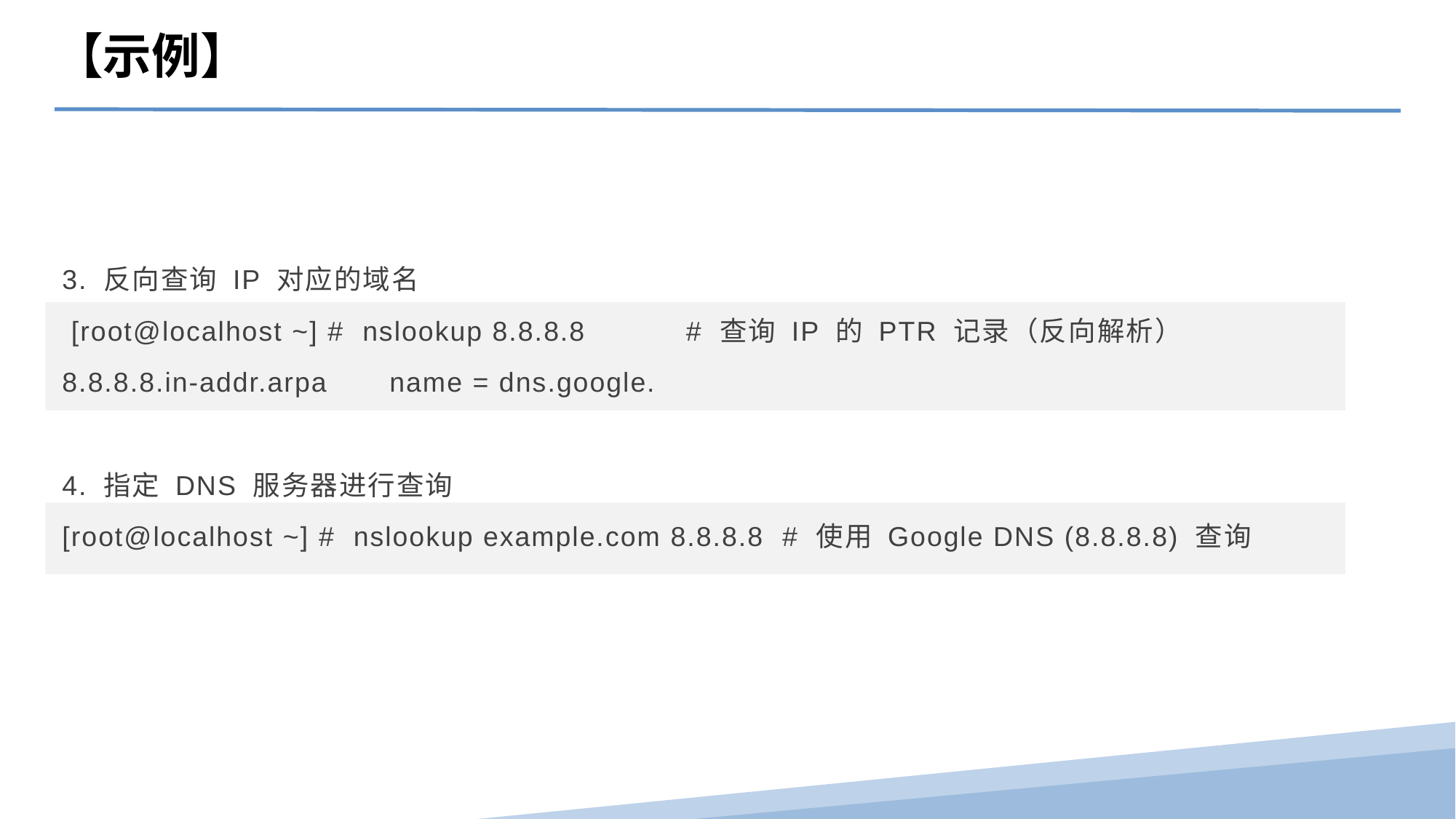

【示例】
3. 反向查询 IP 对应的域名
 [root@localhost ~] #  nslookup 8.8.8.8           # 查询 IP 的 PTR 记录（反向解析）
8.8.8.8.in-addr.arpa	name = dns.google.

4. 指定 DNS 服务器进行查询
[root@localhost ~] #  nslookup example.com 8.8.8.8  # 使用 Google DNS (8.8.8.8) 查询